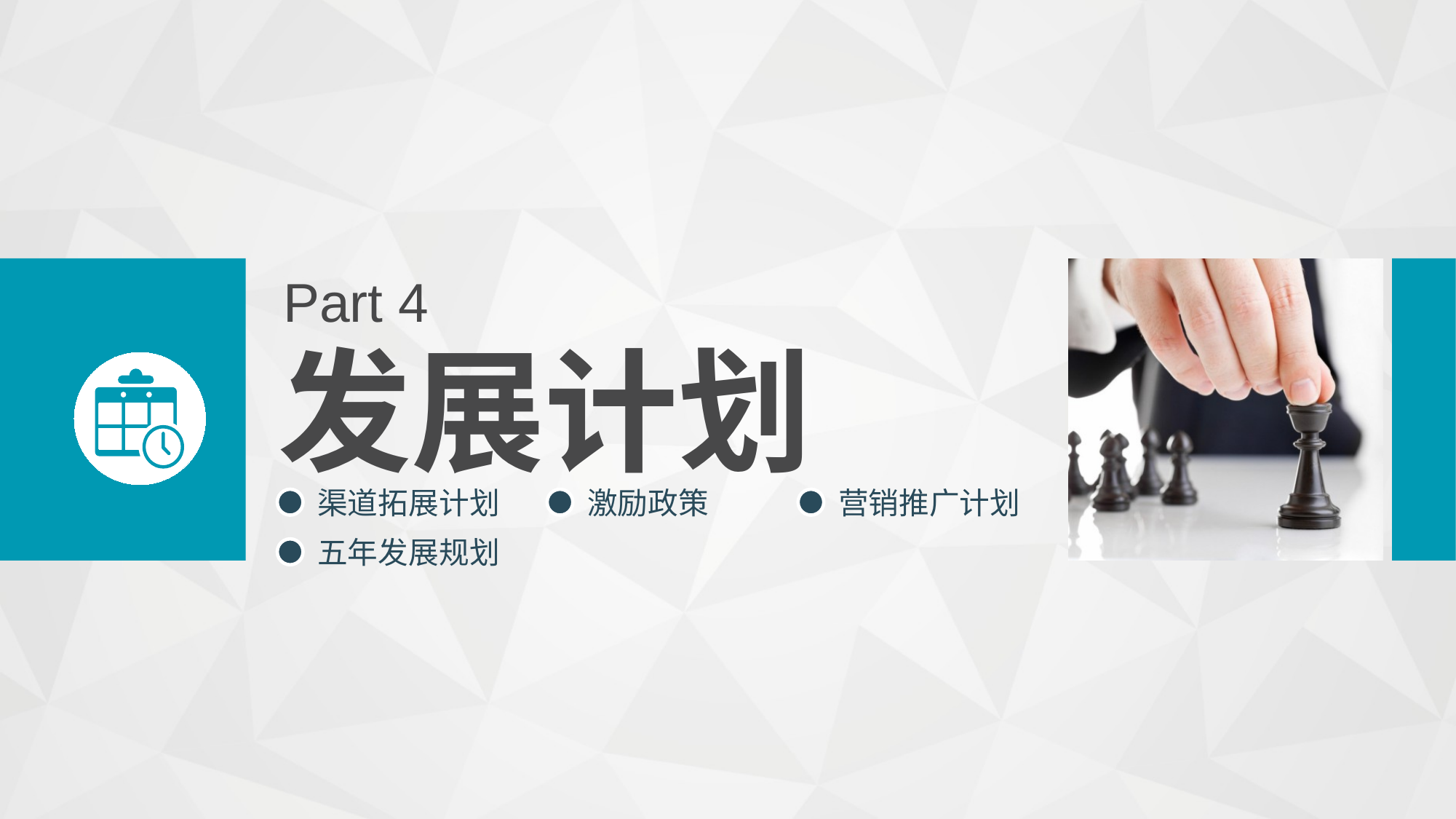

Part 4
发展计划

渠道拓展计划
激励政策
营销推广计划

五年发展规划